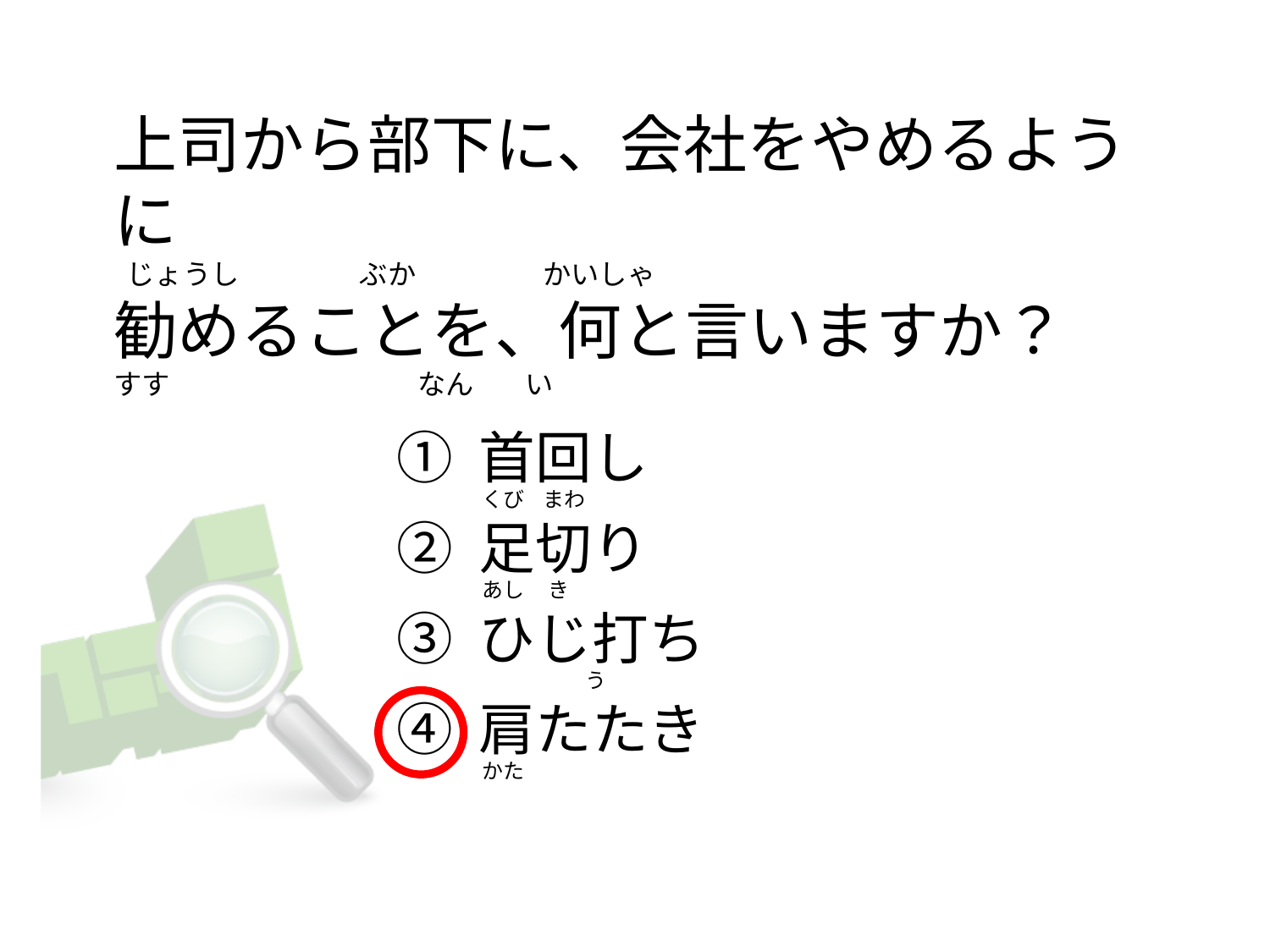

# 上司から部下に、会社をやめるように   じょうし                   ぶか                    かいしゃ 勧めることを、何と言いますか？ すす                                       なん        い
① 首回し
② 足切り
③ ひじ打ち
④ 肩たたき
くび    まわ
あし     き
                     う

かた